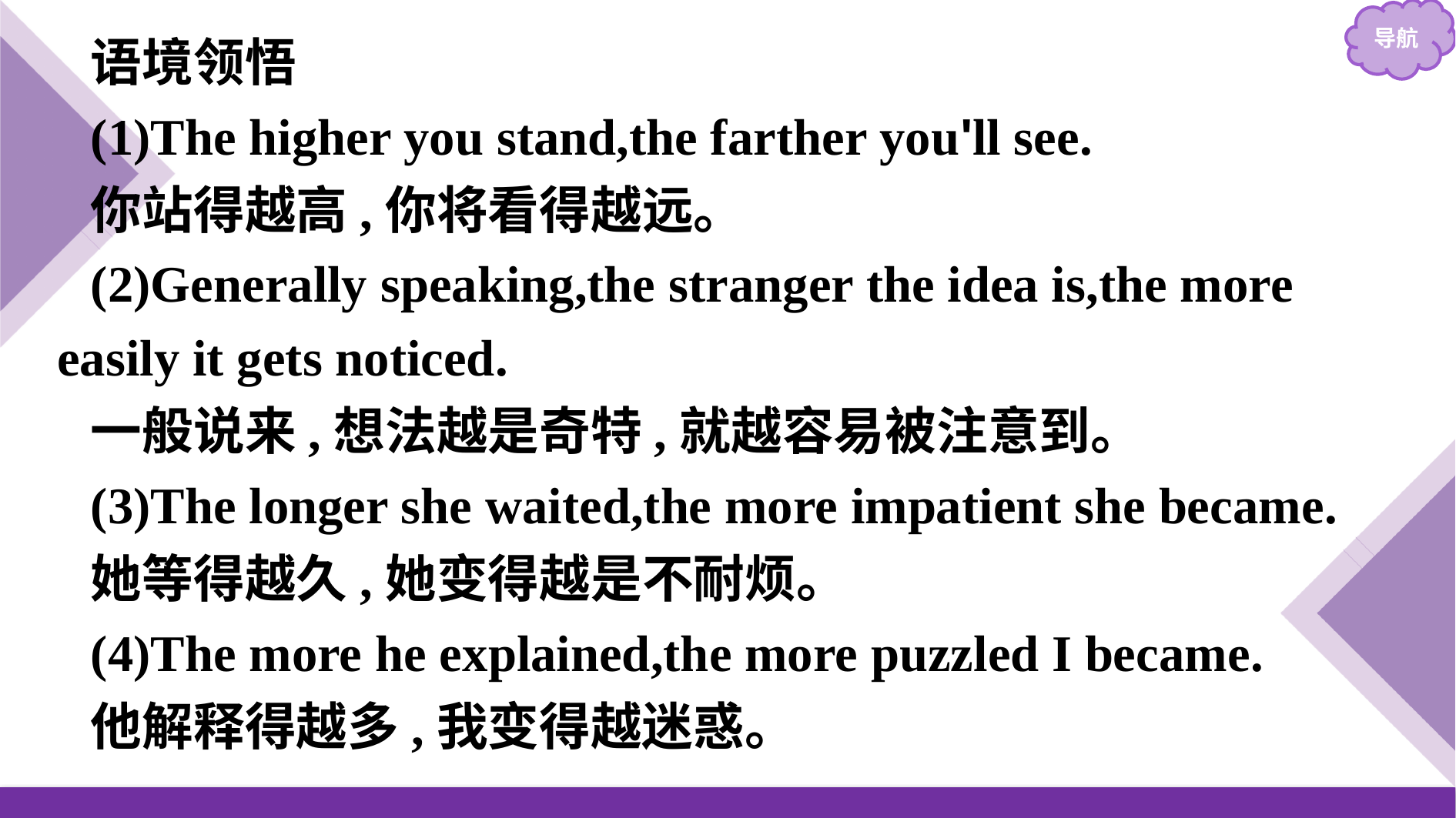

语境领悟
(1)The higher you stand,the farther you'll see.
你站得越高,你将看得越远。
(2)Generally speaking,the stranger the idea is,the more easily it gets noticed.
一般说来,想法越是奇特,就越容易被注意到。
(3)The longer she waited,the more impatient she became.
她等得越久,她变得越是不耐烦。
(4)The more he explained,the more puzzled I became.
他解释得越多,我变得越迷惑。